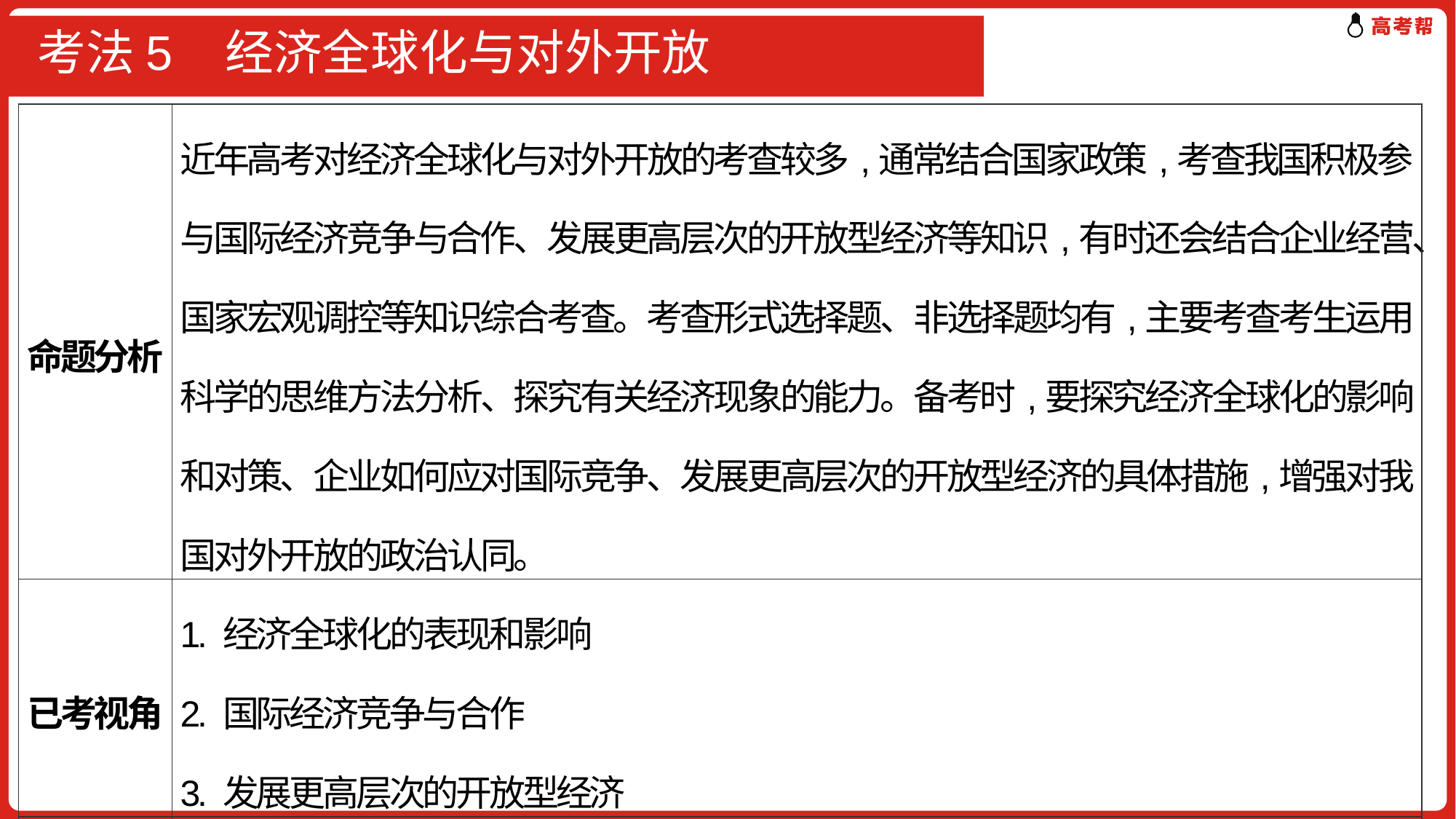

# 考法5   经济全球化与对外开放
| 命题分析 | 近年高考对经济全球化与对外开放的考查较多,通常结合国家政策,考查我国积极参与国际经济竞争与合作、发展更高层次的开放型经济等知识,有时还会结合企业经营、国家宏观调控等知识综合考查。考查形式选择题、非选择题均有,主要考查考生运用科学的思维方法分析、探究有关经济现象的能力。备考时,要探究经济全球化的影响和对策、企业如何应对国际竞争、发展更高层次的开放型经济的具体措施,增强对我国对外开放的政治认同。 |
| --- | --- |
| 已考视角 | 1. 经济全球化的表现和影响 2. 国际经济竞争与合作 3. 发展更高层次的开放型经济 |
| 预测视角 | 1. 我国在经济全球化中的作用 2. 发展更高层次的开放型经济 |